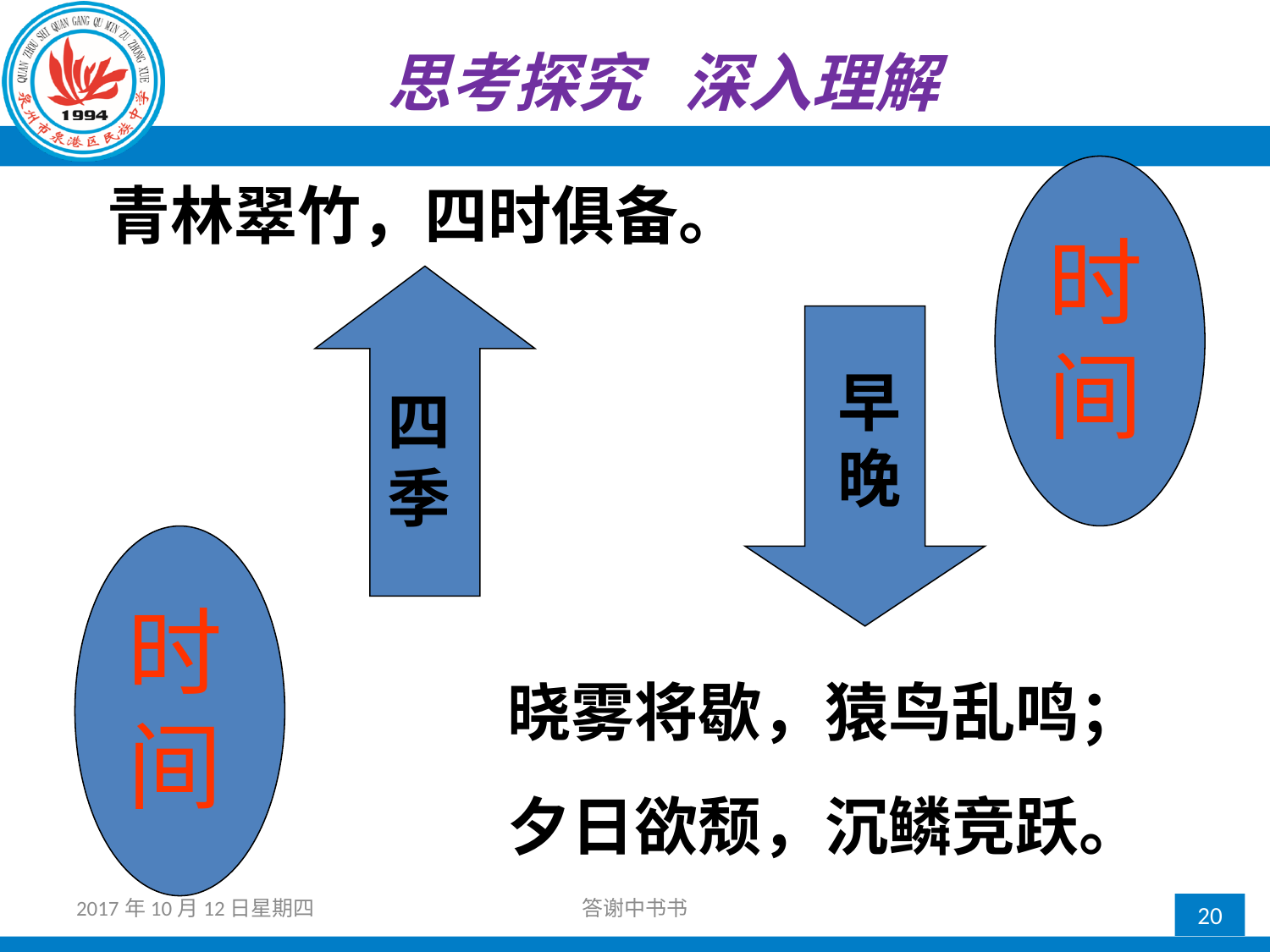

思考探究   深入理解
青林翠竹，四时俱备。

时间

四季

早晚

时间
晓雾将歇，猿鸟乱鸣；
夕日欲颓，沉鳞竞跃。
2017年10月12日星期四
答谢中书书